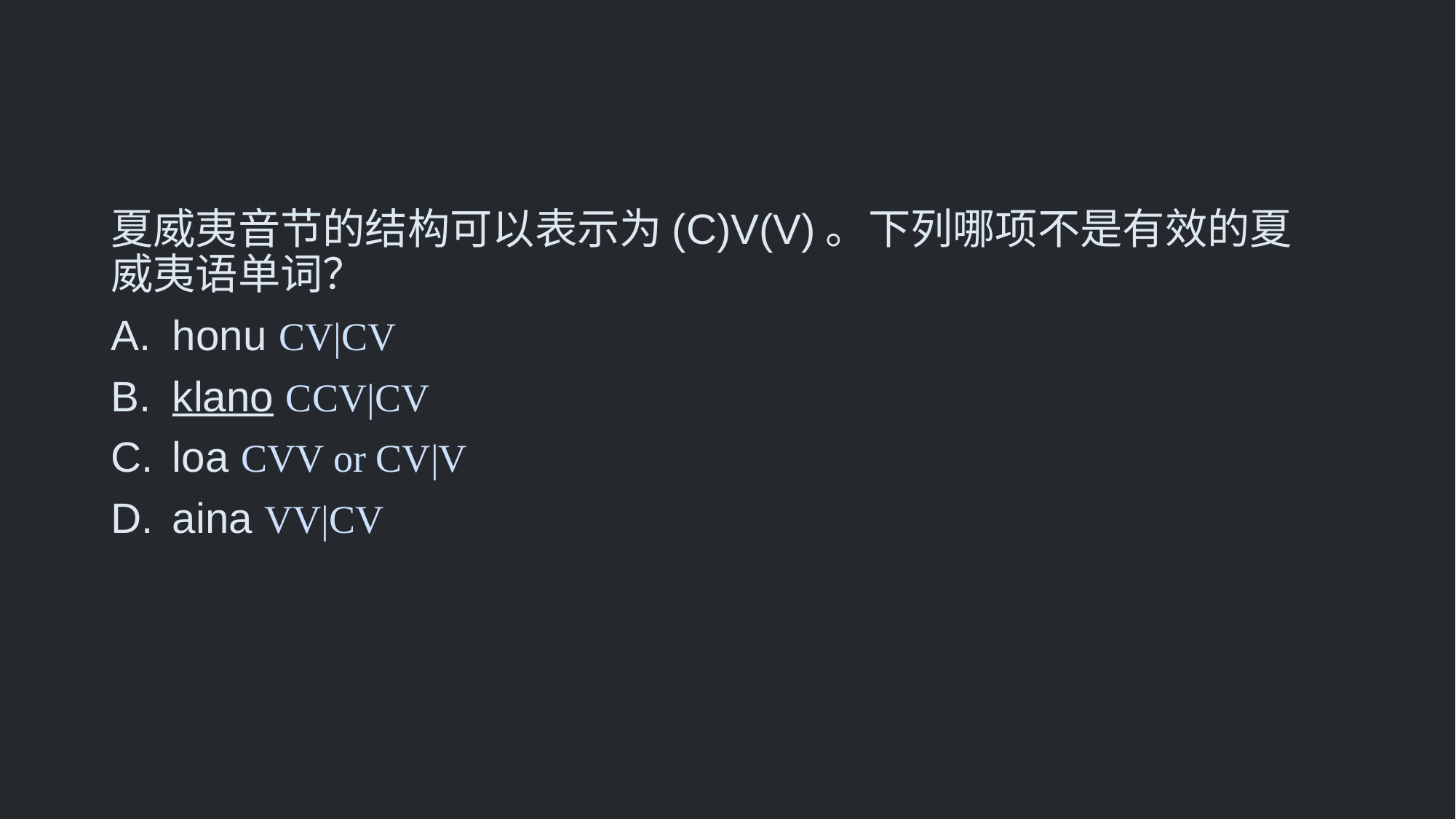

夏威夷音节的结构可以表示为(C)V(V)。下列哪项不是有效的夏威夷语单词？
honu CV|CV
klano CCV|CV
loa CVV or CV|V
aina VV|CV